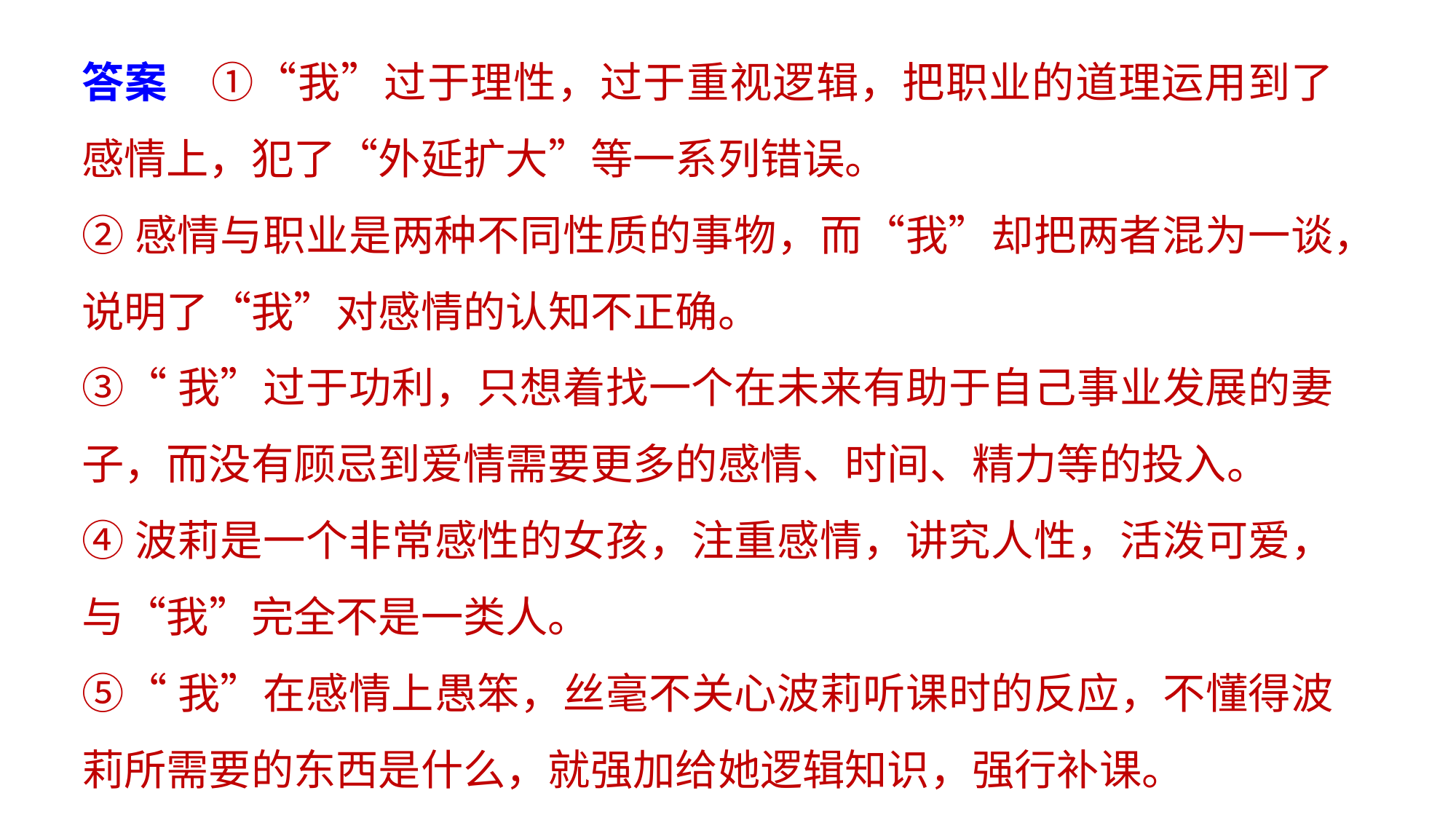

答案　①“我”过于理性，过于重视逻辑，把职业的道理运用到了感情上，犯了“外延扩大”等一系列错误。
②感情与职业是两种不同性质的事物，而“我”却把两者混为一谈，说明了“我”对感情的认知不正确。
③“我”过于功利，只想着找一个在未来有助于自己事业发展的妻子，而没有顾忌到爱情需要更多的感情、时间、精力等的投入。
④波莉是一个非常感性的女孩，注重感情，讲究人性，活泼可爱，与“我”完全不是一类人。
⑤“我”在感情上愚笨，丝毫不关心波莉听课时的反应，不懂得波莉所需要的东西是什么，就强加给她逻辑知识，强行补课。